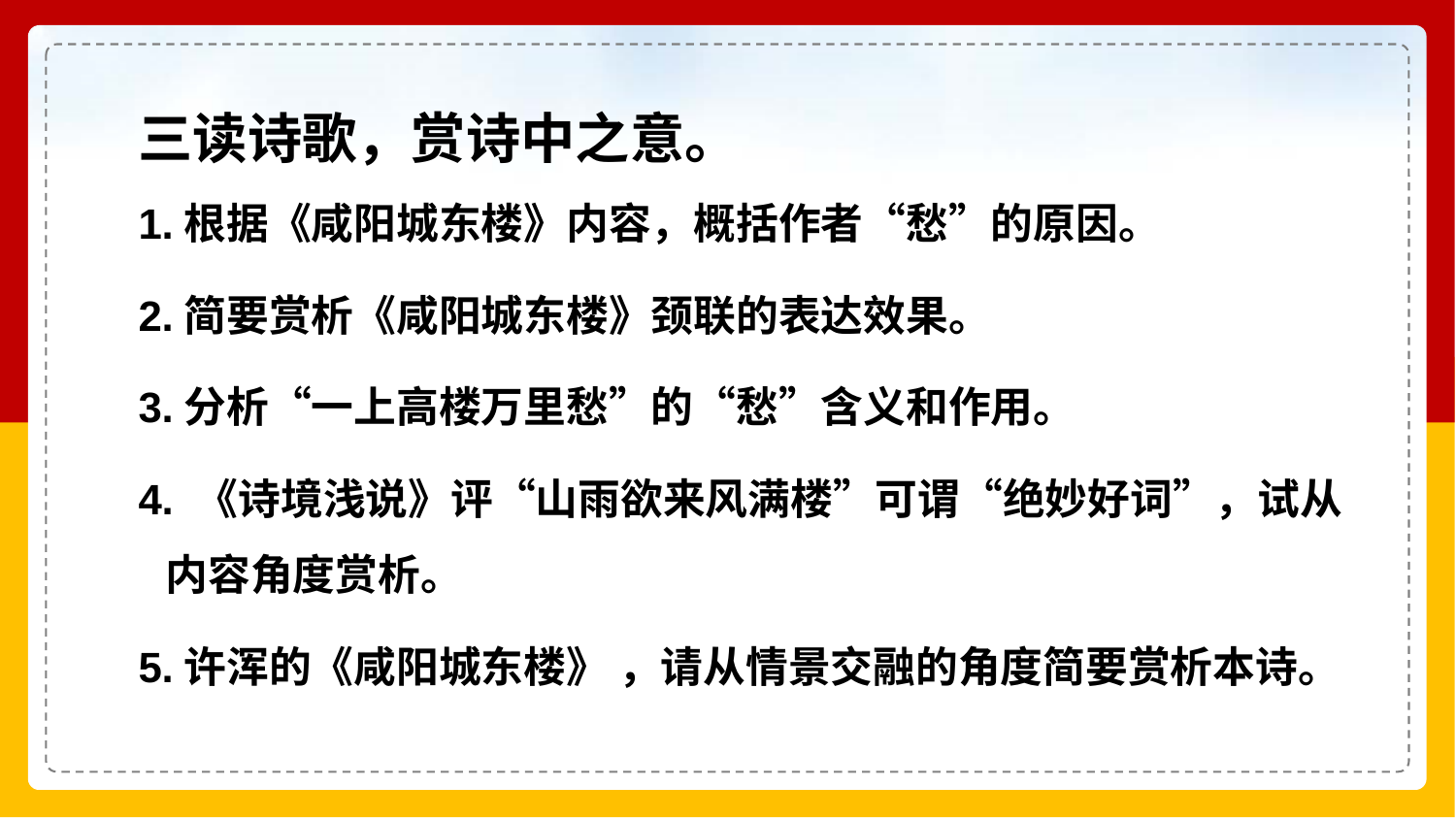

# 三读诗歌，赏诗中之意。

1.根据《咸阳城东楼》内容，概括作者“愁”的原因。
2.简要赏析《咸阳城东楼》颈联的表达效果。
3.分析“一上高楼万里愁”的“愁”含义和作用。
4. 《诗境浅说》评“山雨欲来风满楼”可谓“绝妙好词”，试从内容角度赏析。
5.许浑的《咸阳城东楼》 ，请从情景交融的角度简要赏析本诗。